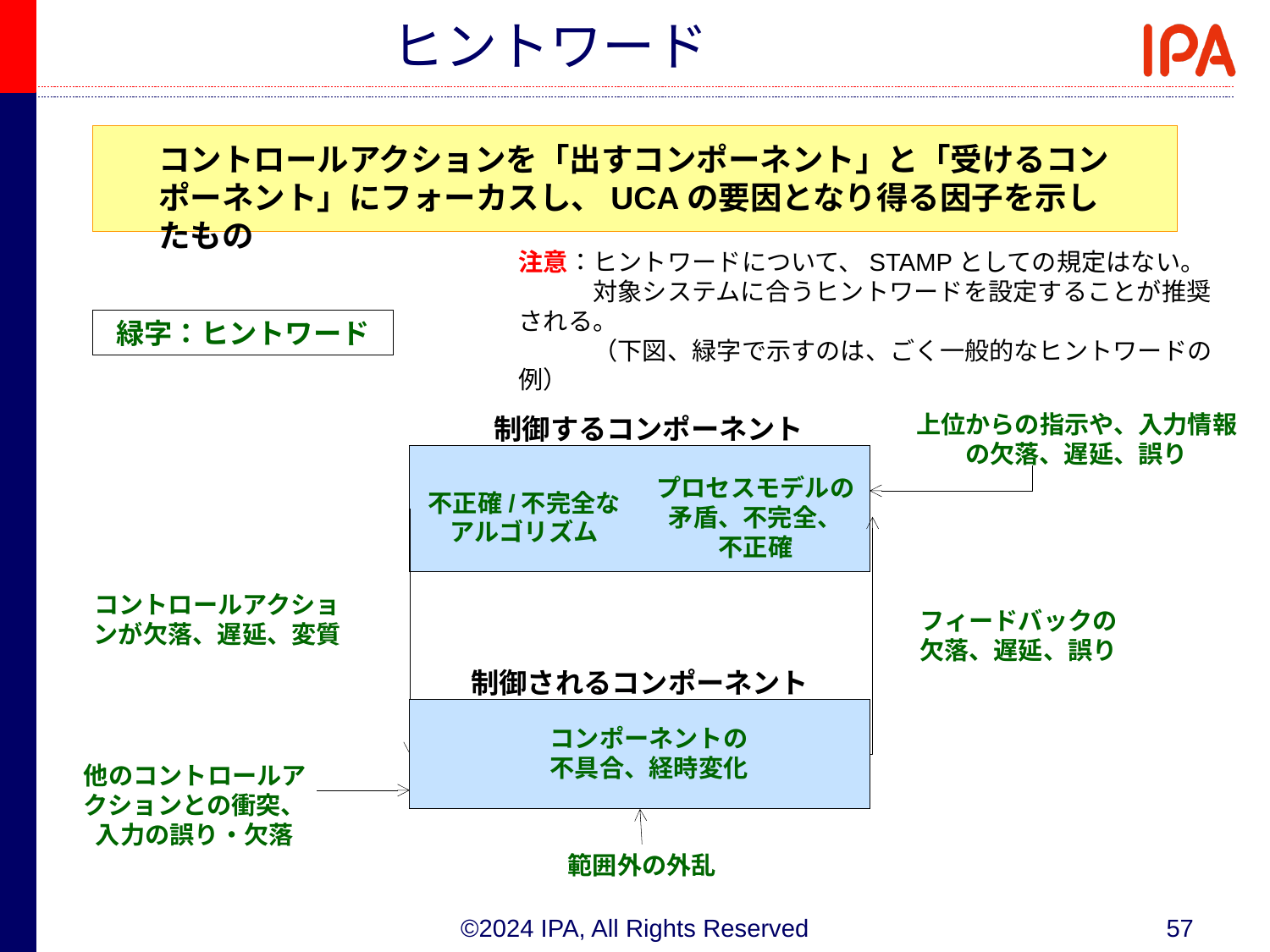

# ヒントワード

コントロールアクションを「出すコンポーネント」と「受けるコンポーネント」にフォーカスし、UCAの要因となり得る因子を示したもの
注意：ヒントワードについて、STAMPとしての規定はない。
　　　対象システムに合うヒントワードを設定することが推奨される。
　　　（下図、緑字で示すのは、ごく一般的なヒントワードの例）
緑字：ヒントワード
制御するコンポーネント
上位からの指示や、入力情報の欠落、遅延、誤り

プロセスモデルの
矛盾、不完全、
不正確
不正確/不完全なアルゴリズム
コントロールアクションが欠落、遅延、変質
フィードバックの
欠落、遅延、誤り
制御されるコンポーネント

コンポーネントの不具合、経時変化
他のコントロールアクションとの衝突、入力の誤り・欠落
範囲外の外乱
©2024 IPA, All Rights Reserved
57